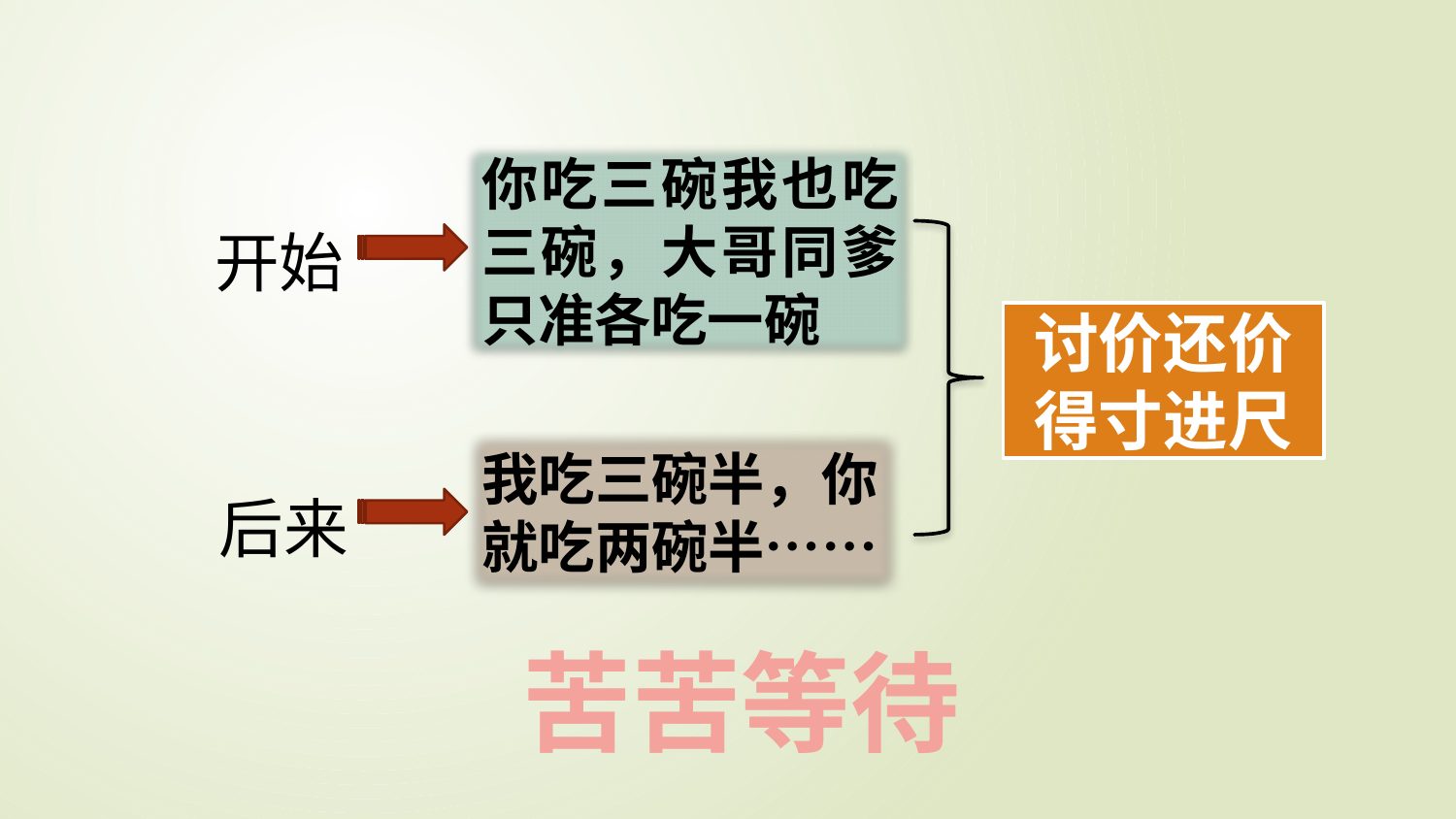

你吃三碗我也吃三碗，大哥同爹只准各吃一碗
开始

讨价还价
得寸进尺
我吃三碗半，你就吃两碗半……
后来

苦苦等待